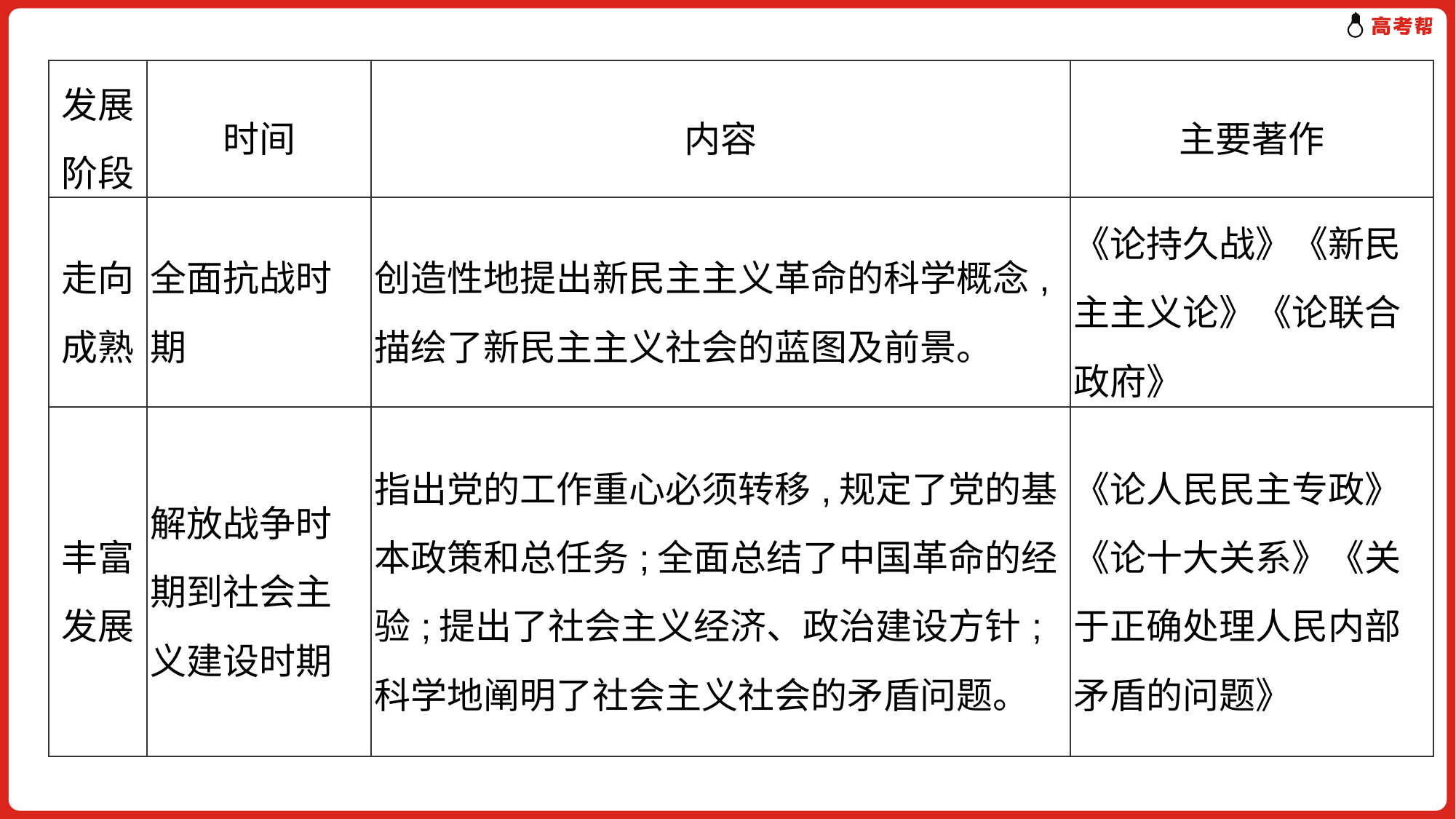

| 发展阶段 | 时间 | 内容 | 主要著作 |
| --- | --- | --- | --- |
| 走向成熟 | 全面抗战时期 | 创造性地提出新民主主义革命的科学概念,描绘了新民主主义社会的蓝图及前景。 | 《论持久战》《新民主主义论》《论联合政府》 |
| 丰富发展 | 解放战争时期到社会主义建设时期 | 指出党的工作重心必须转移,规定了党的基本政策和总任务;全面总结了中国革命的经验;提出了社会主义经济、政治建设方针;科学地阐明了社会主义社会的矛盾问题。 | 《论人民民主专政》《论十大关系》《关于正确处理人民内部矛盾的问题》 |